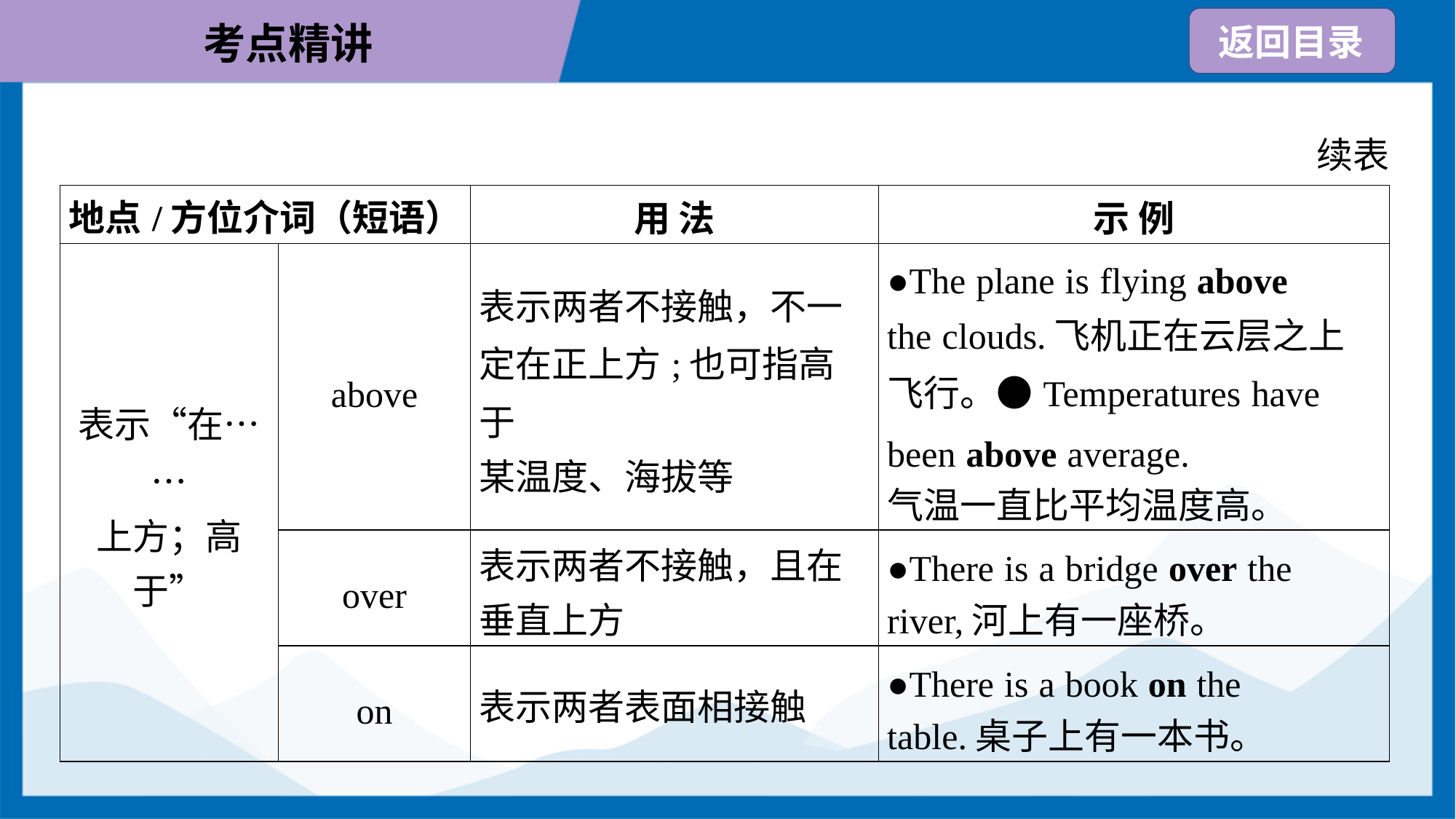

续表
| 地点/方位介词（短语） |  | 用 法 | 示 例 |
| --- | --- | --- | --- |
| 表示“在…… 上方；高于” | above | 表示两者不接触，不一 定在正上方;也可指高于 某温度、海拔等 | ●The plane is flying above the clouds.飞机正在云层之上 飞行。●Temperatures have been above average. 气温一直比平均温度高。 |
|  | over | 表示两者不接触，且在 垂直上方 | ●There is a bridge over the river,河上有一座桥。 |
|  | on | 表示两者表面相接触 | ●There is a book on the table.桌子上有一本书。 |